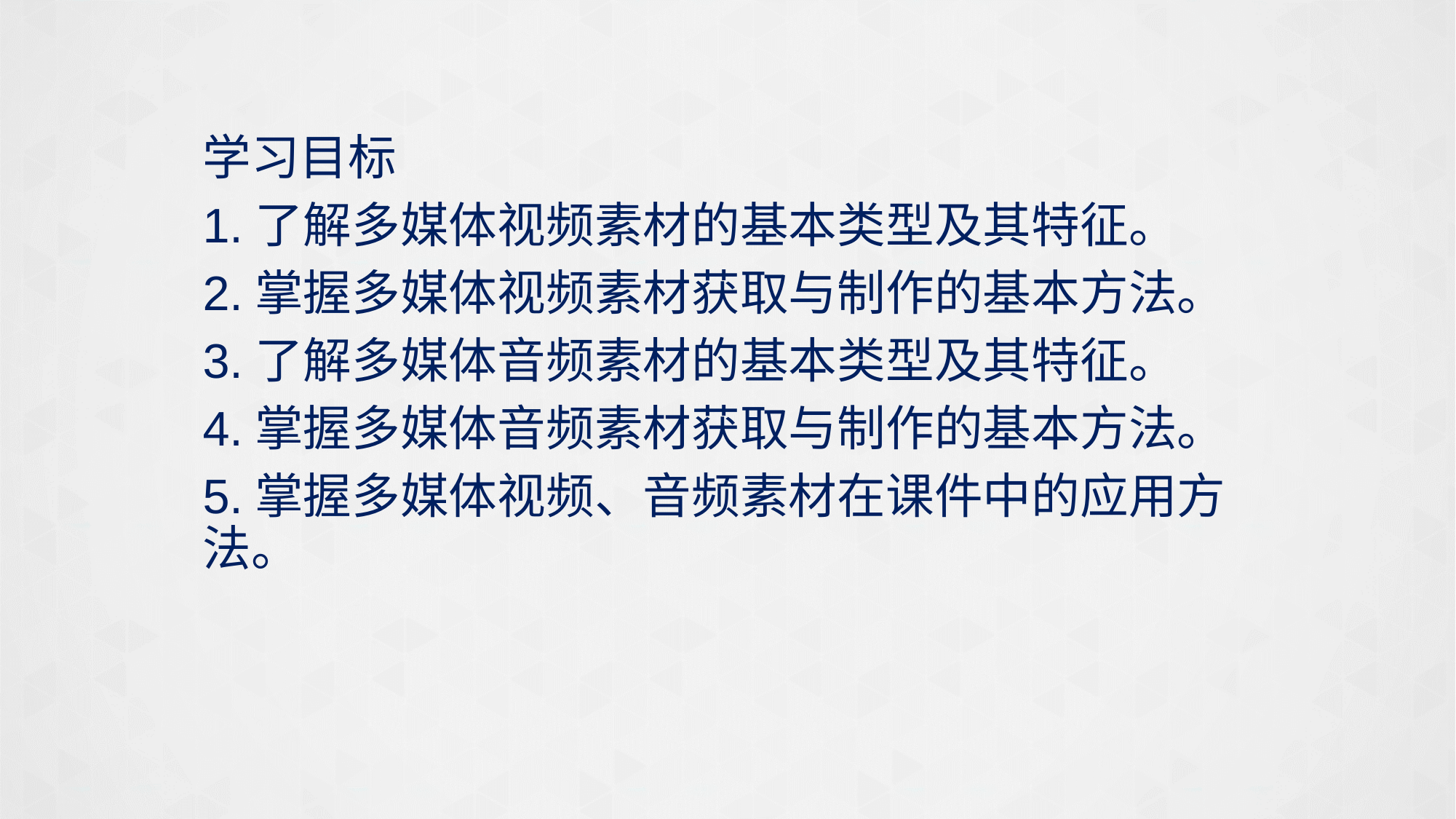

学习目标
1.了解多媒体视频素材的基本类型及其特征。
2.掌握多媒体视频素材获取与制作的基本方法。
3.了解多媒体音频素材的基本类型及其特征。
4.掌握多媒体音频素材获取与制作的基本方法。
5.掌握多媒体视频、音频素材在课件中的应用方法。